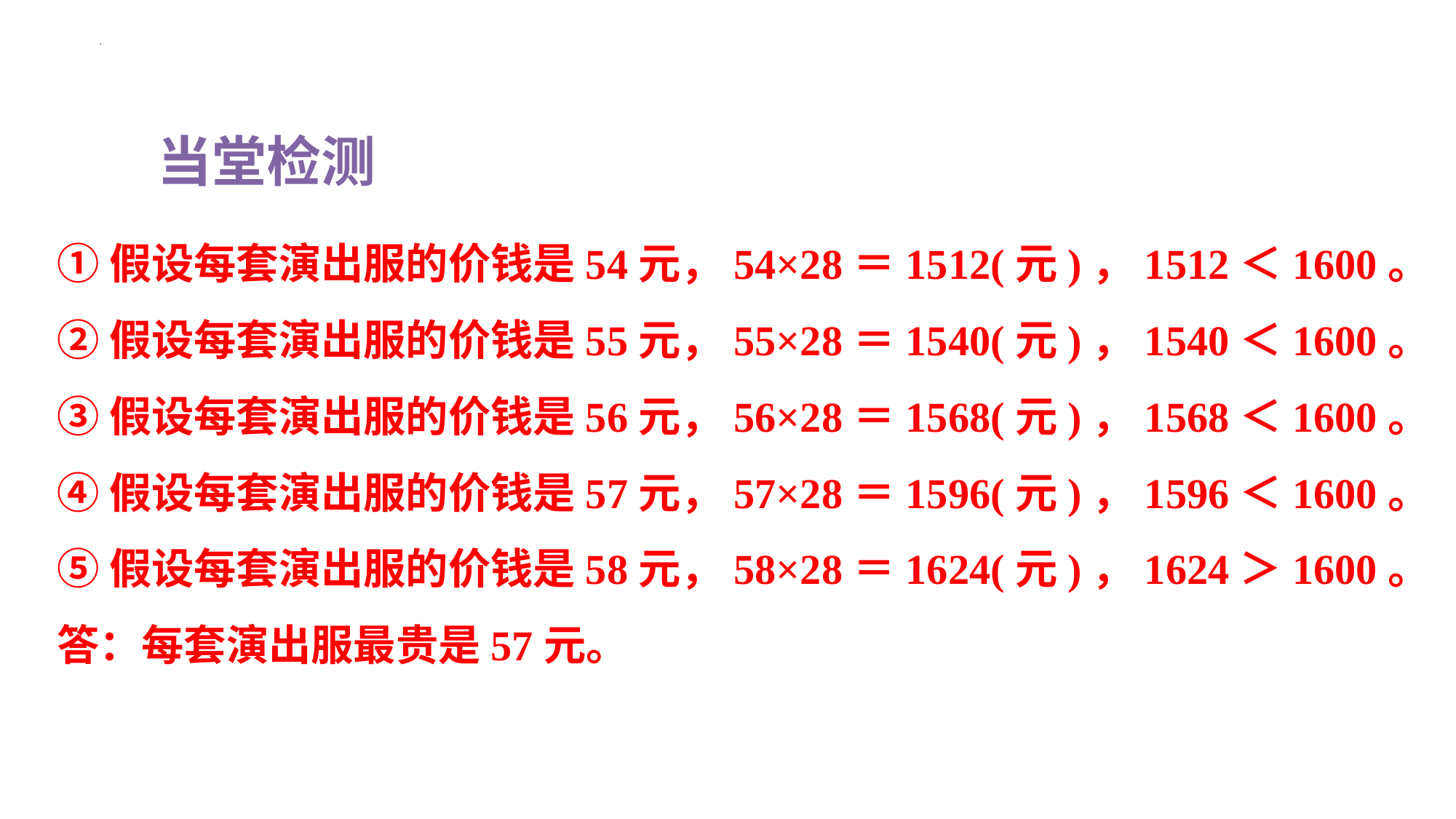

当堂检测
①假设每套演出服的价钱是54元，54×28＝1512(元)，1512＜1600。
②假设每套演出服的价钱是55元，55×28＝1540(元)，1540＜1600。
③假设每套演出服的价钱是56元，56×28＝1568(元)，1568＜1600。
④假设每套演出服的价钱是57元，57×28＝1596(元)，1596＜1600。
⑤假设每套演出服的价钱是58元，58×28＝1624(元)，1624＞1600。
答：每套演出服最贵是57元。